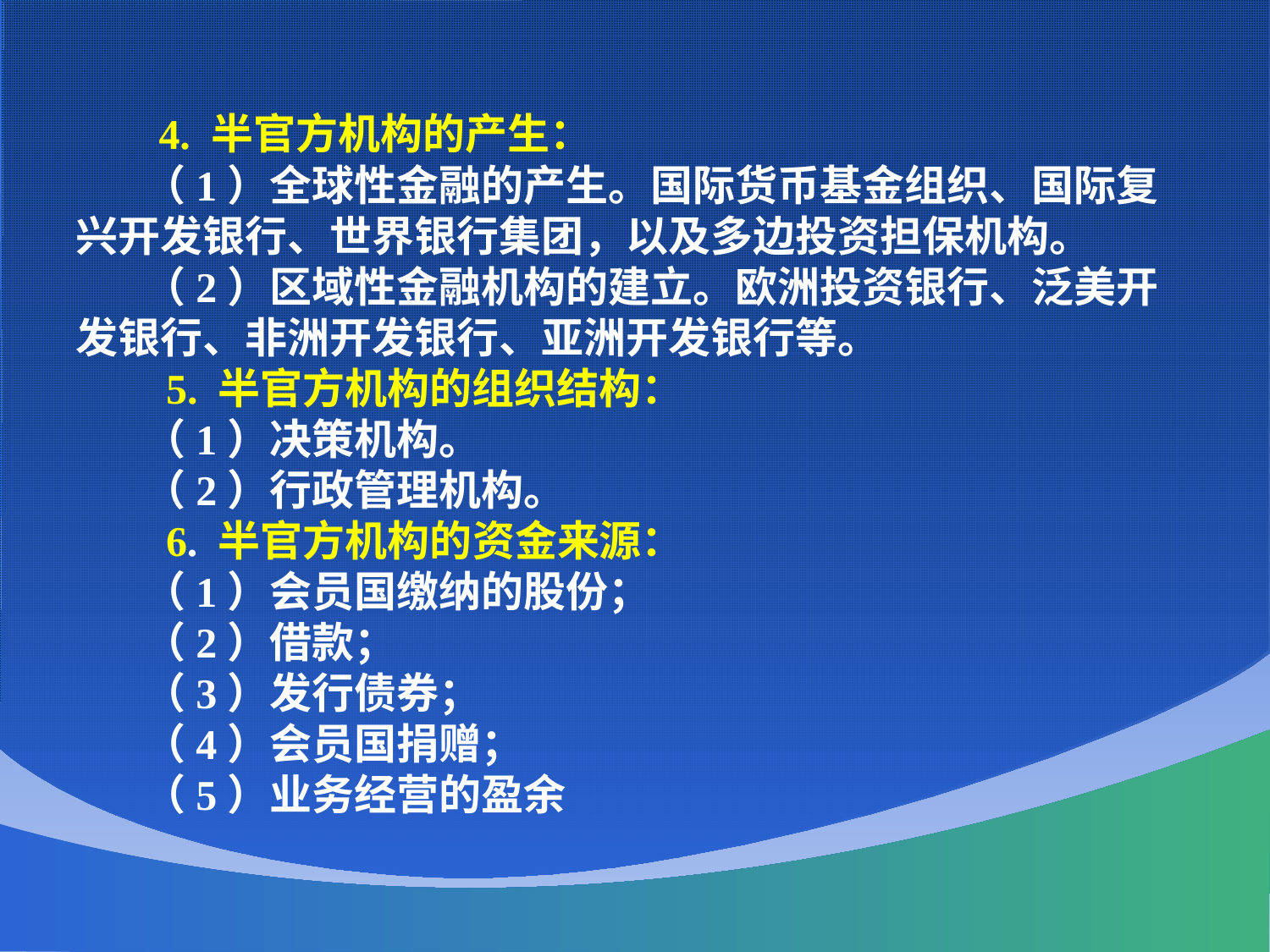

4. 半官方机构的产生：
 （1）全球性金融的产生。国际货币基金组织、国际复兴开发银行、世界银行集团，以及多边投资担保机构。
 （2）区域性金融机构的建立。欧洲投资银行、泛美开发银行、非洲开发银行、亚洲开发银行等。
    5. 半官方机构的组织结构：
 （1）决策机构。
 （2）行政管理机构。
    6. 半官方机构的资金来源：
 （1）会员国缴纳的股份；
 （2）借款；
 （3）发行债券；
 （4）会员国捐赠；
 （5）业务经营的盈余